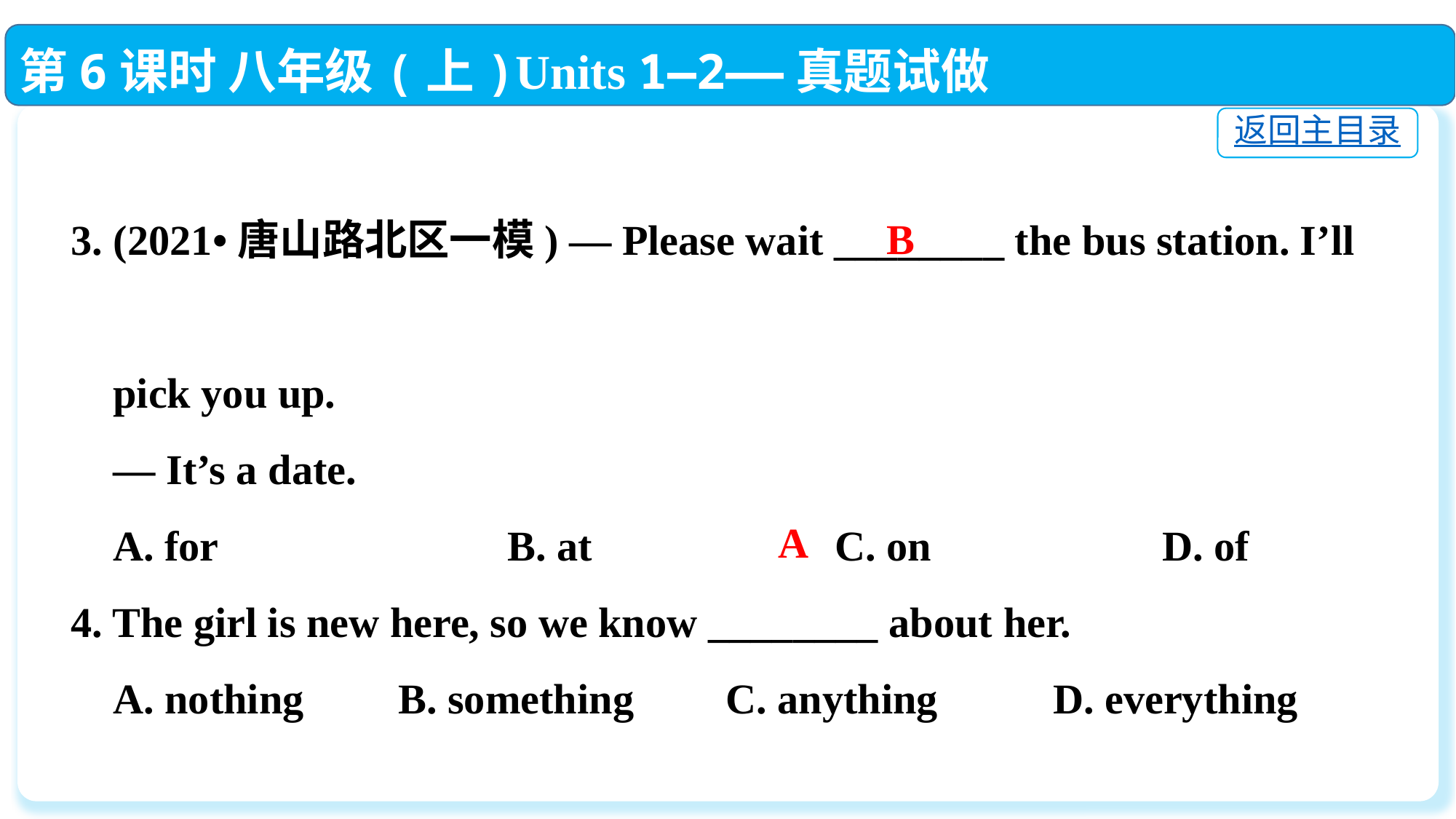

第6课时 八年级(上)Units 1—2——真题试做

返回主目录
3. (2021•唐山路北区一模) — Please wait ________ the bus station. I’ll
    pick you up.
    — It’s a date.
    A. for			B. at			C. on			D. of
4. The girl is new here, so we know ________ about her.
    A. nothing　 	B. something　	C. anything　 	D. everything
B
A